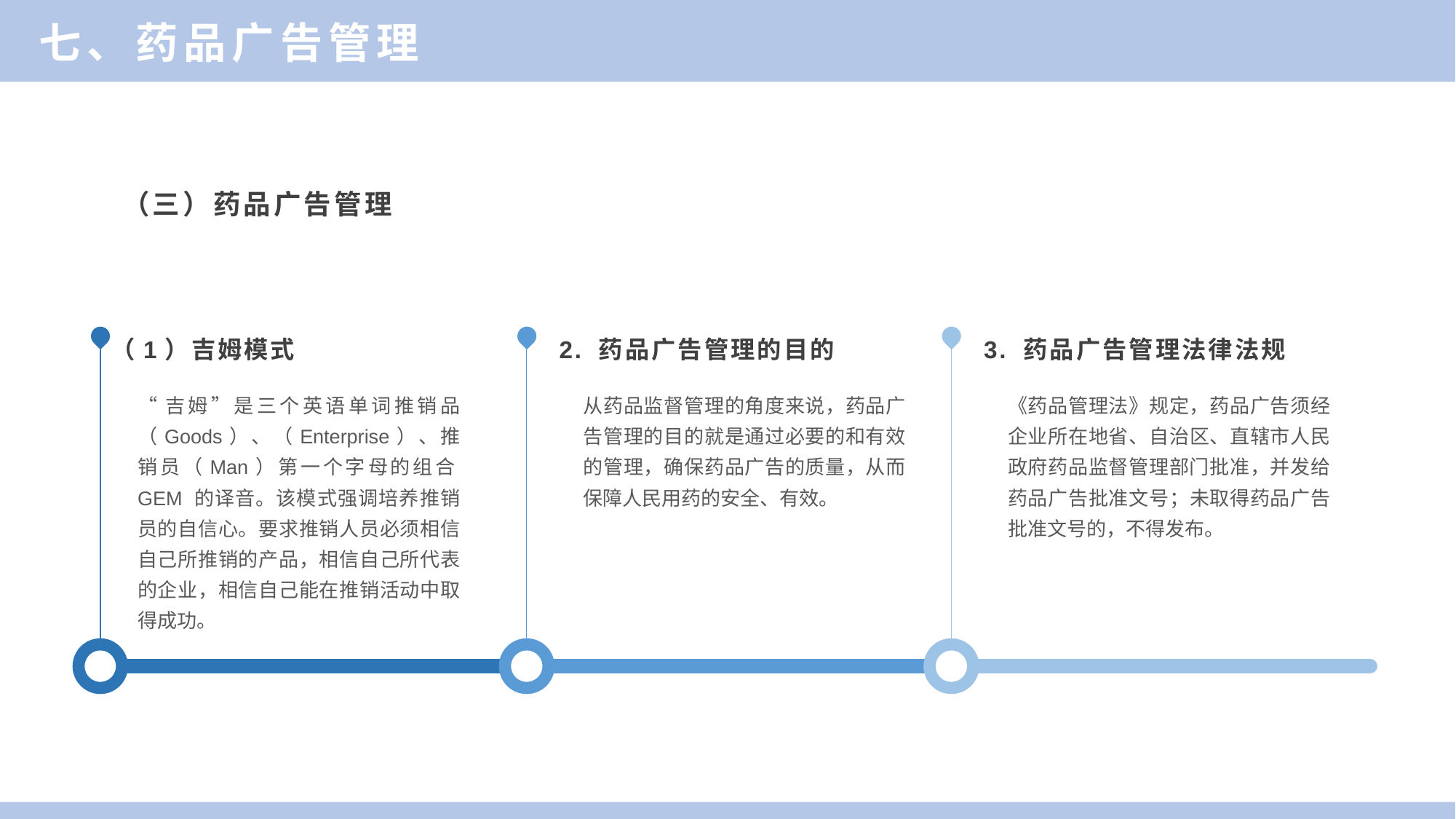

七、药品广告管理
（三）药品广告管理
（1）吉姆模式
“吉姆”是三个英语单词推销品（Goods）、（Enterprise）、推销员（Man）第一个字母的组合GEM 的译音。该模式强调培养推销员的自信心。要求推销人员必须相信自己所推销的产品，相信自己所代表的企业，相信自己能在推销活动中取得成功。
2. 药品广告管理的目的
从药品监督管理的角度来说，药品广告管理的目的就是通过必要的和有效的管理，确保药品广告的质量，从而保障人民用药的安全、有效。
3. 药品广告管理法律法规
《药品管理法》规定，药品广告须经企业所在地省、自治区、直辖市人民政府药品监督管理部门批准，并发给药品广告批准文号；未取得药品广告批准文号的，不得发布。